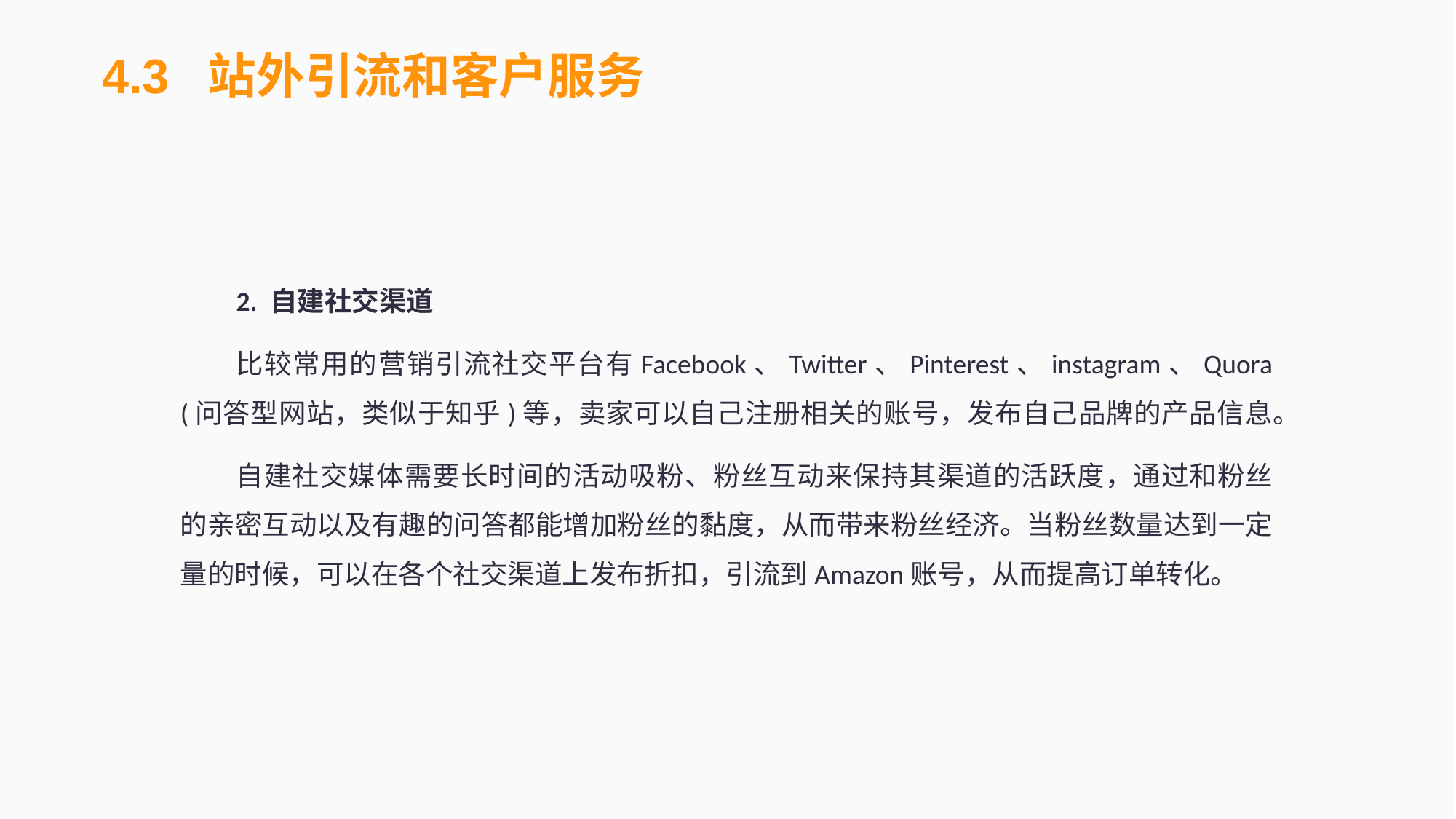

4.3  站外引流和客户服务
2. 自建社交渠道
比较常用的营销引流社交平台有Facebook、Twitter、Pinterest、instagram、Quora (问答型网站，类似于知乎)等，卖家可以自己注册相关的账号，发布自己品牌的产品信息。
自建社交媒体需要长时间的活动吸粉、粉丝互动来保持其渠道的活跃度，通过和粉丝的亲密互动以及有趣的问答都能增加粉丝的黏度，从而带来粉丝经济。当粉丝数量达到一定量的时候，可以在各个社交渠道上发布折扣，引流到Amazon账号，从而提高订单转化。